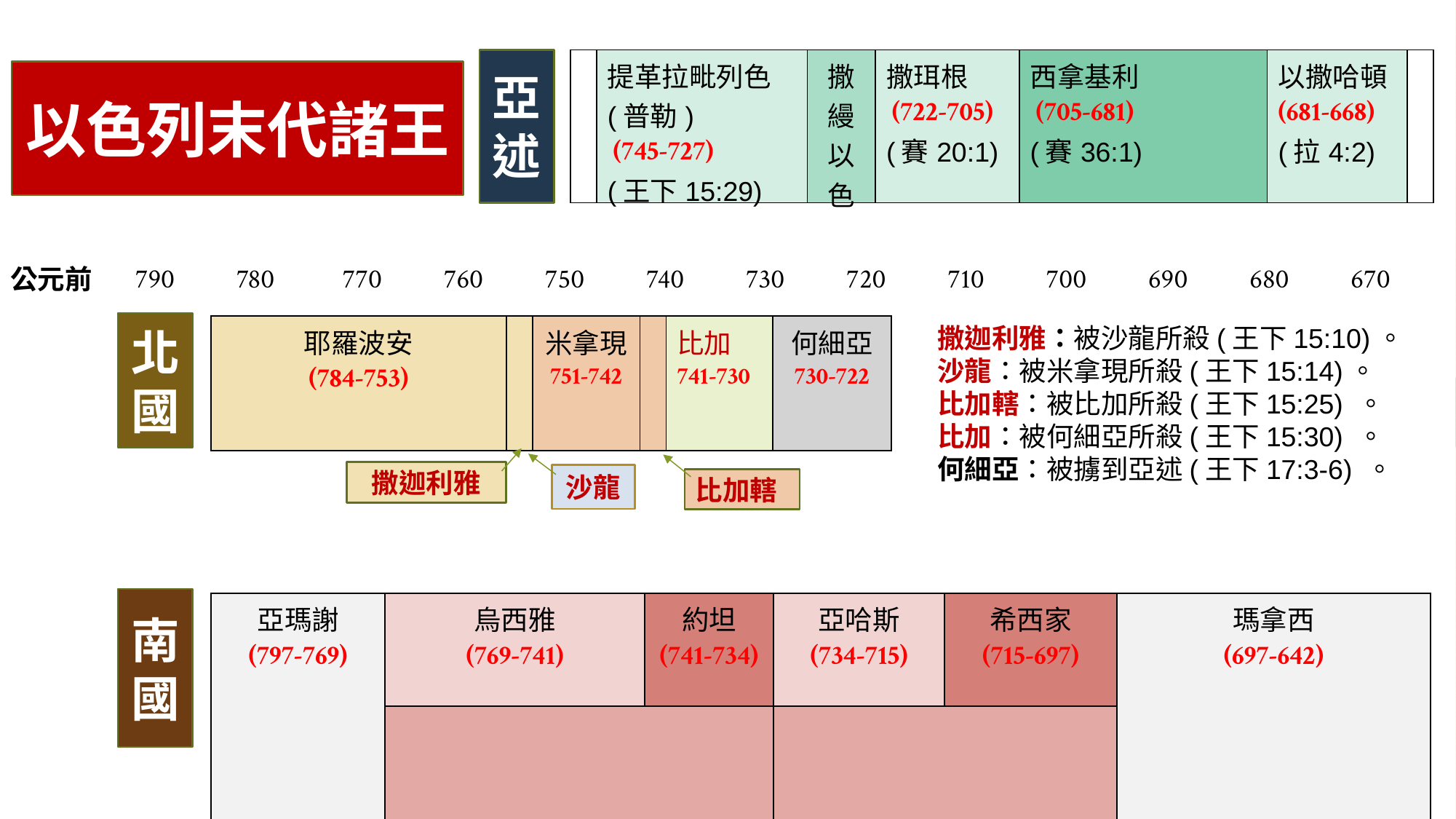

亞述
|  | 提革拉毗列色(普勒) (745-727) (王下15:29) | 撒縵以色 | 撒珥根 (722-705) (賽20:1) | 西拿基利 (705-681) (賽36:1) | 以撒哈頓 (681-668) (拉4:2) |  |
| --- | --- | --- | --- | --- | --- | --- |
以色列末代諸王
推羅
亞蘭
他泊山
790          780           770          760          750          740          730          720          710          700          690          680          670
公元前

耶斯列

撒迦利雅：被沙龍所殺(王下15:10)。
沙龍：被米拿現所殺(王下15:14)。
比加轄：被比加所殺(王下15:25) 。
比加：被何細亞所殺(王下15:30) 。
何細亞：被擄到亞述(王下17:3-6) 。
基列
北國
| 耶羅波安 (784-753) |  | 米拿現 751-742 |  | 比加 741-730 | 何細亞 730-722 |
| --- | --- | --- | --- | --- | --- |
撒馬利亞

以色列

示劍
伯亞文
吉甲
亞捫

撒迦利雅
沙龍
基比亞
比加轄

拉瑪
非利士
猶大
南國
| 亞瑪謝 (797-769) | 烏西雅 (769-741) | 約坦 (741-734) | 亞哈斯 (734-715) | 希西家 (715-697) | 瑪拿西 (697-642) |
| --- | --- | --- | --- | --- | --- |
|  |  |  |  |  |  |
摩押
以東